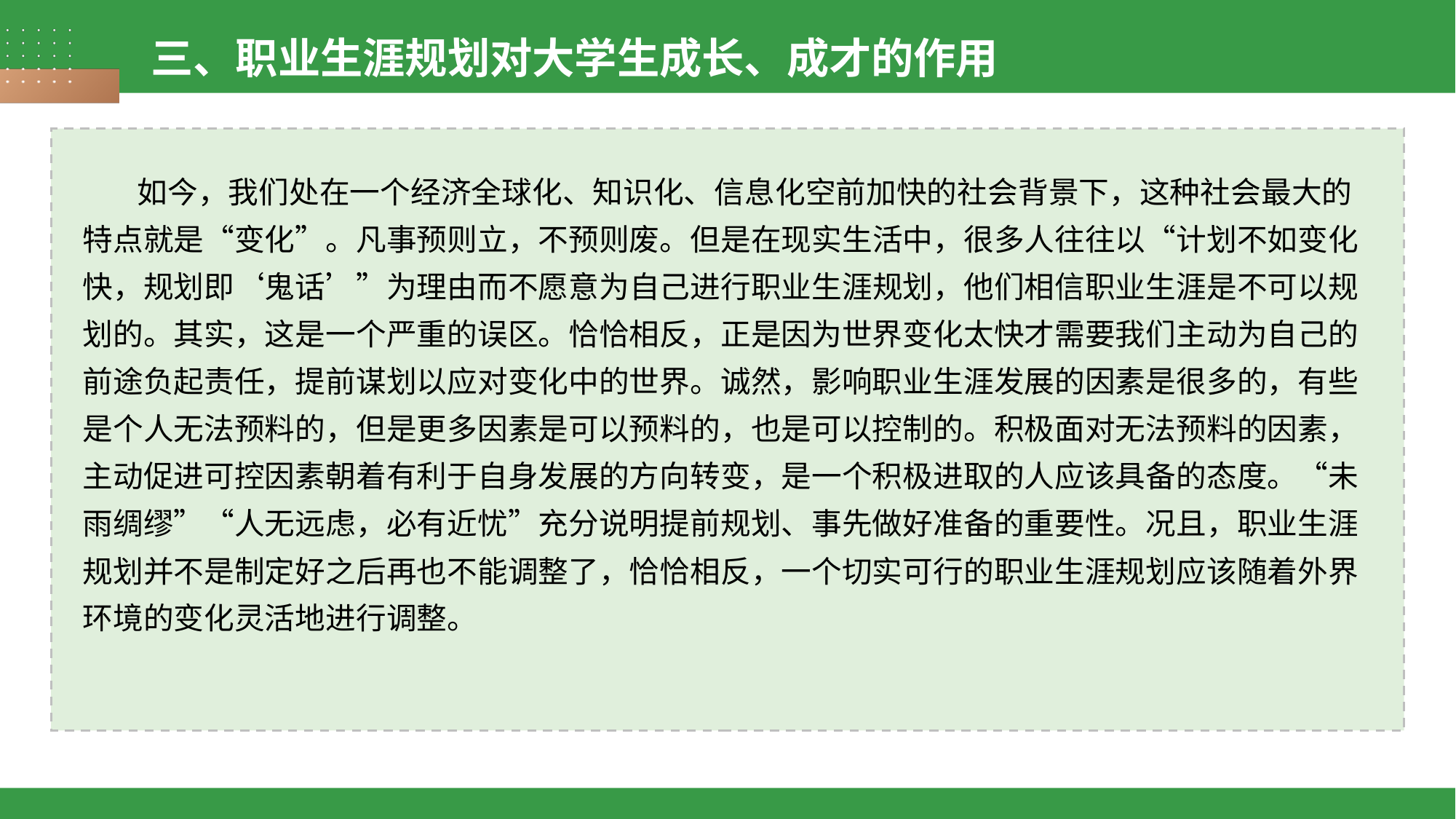

三、职业生涯规划对大学生成长、成才的作用

如今，我们处在一个经济全球化、知识化、信息化空前加快的社会背景下，这种社会最大的特点就是“变化”。凡事预则立，不预则废。但是在现实生活中，很多人往往以“计划不如变化快，规划即‘鬼话’”为理由而不愿意为自己进行职业生涯规划，他们相信职业生涯是不可以规划的。其实，这是一个严重的误区。恰恰相反，正是因为世界变化太快才需要我们主动为自己的前途负起责任，提前谋划以应对变化中的世界。诚然，影响职业生涯发展的因素是很多的，有些是个人无法预料的，但是更多因素是可以预料的，也是可以控制的。积极面对无法预料的因素，主动促进可控因素朝着有利于自身发展的方向转变，是一个积极进取的人应该具备的态度。“未雨绸缪”“人无远虑，必有近忧”充分说明提前规划、事先做好准备的重要性。况且，职业生涯规划并不是制定好之后再也不能调整了，恰恰相反，一个切实可行的职业生涯规划应该随着外界环境的变化灵活地进行调整。